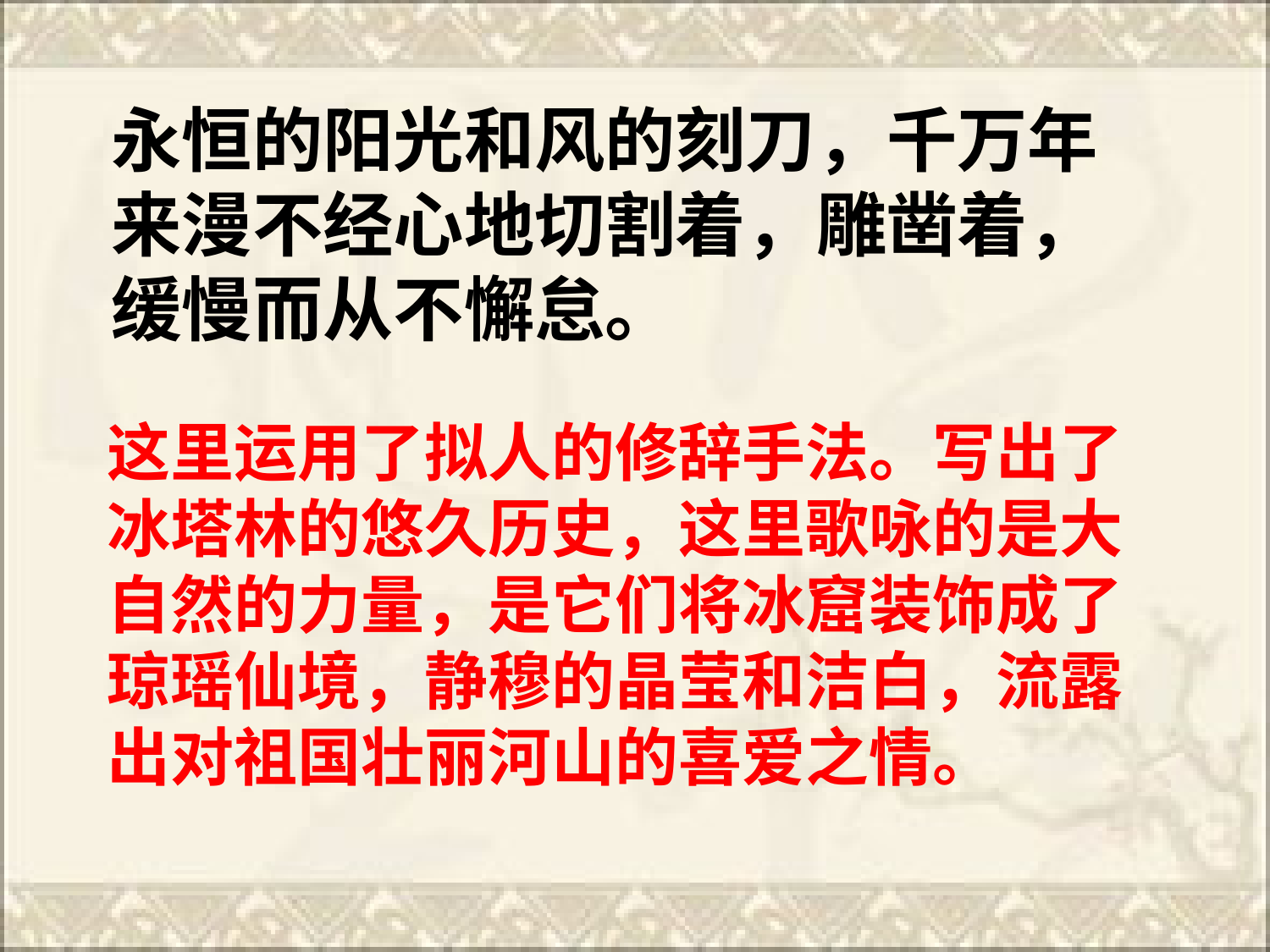

永恒的阳光和风的刻刀，千万年来漫不经心地切割着，雕凿着，缓慢而从不懈怠。
这里运用了拟人的修辞手法。写出了冰塔林的悠久历史，这里歌咏的是大自然的力量，是它们将冰窟装饰成了琼瑶仙境，静穆的晶莹和洁白，流露出对祖国壮丽河山的喜爱之情。